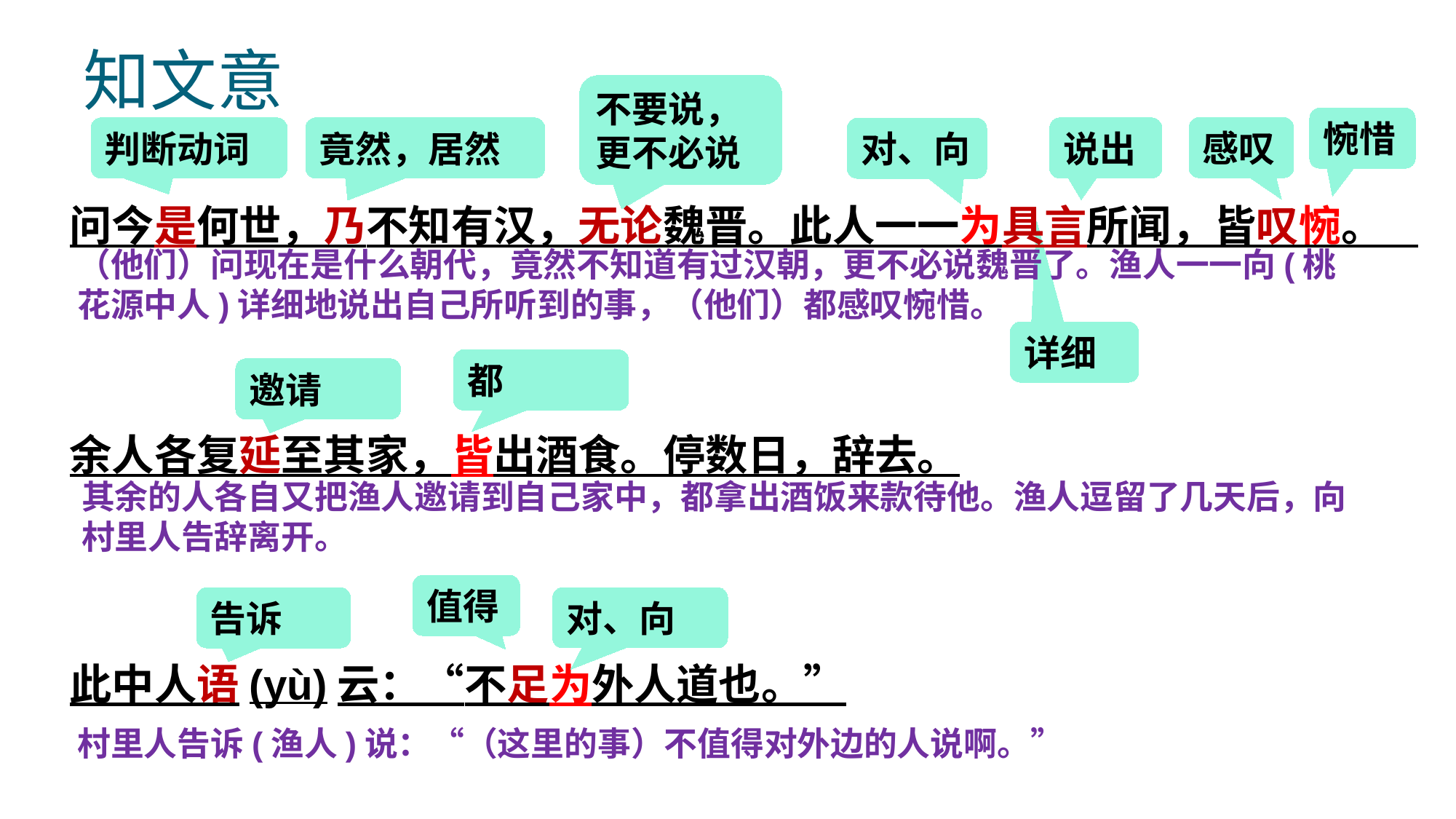

# 知文意
不要说，更不必说
惋惜
感叹
判断动词
竟然，居然
说出
对、向
问今是何世，乃不知有汉，无论魏晋。此人一一为具言所闻，皆叹惋。

余人各复延至其家，皆出酒食。停数日，辞去。

此中人语(yù)云：“不足为外人道也。”
（他们）问现在是什么朝代，竟然不知道有过汉朝，更不必说魏晋了。渔人一一向(桃花源中人)详细地说出自己所听到的事，（他们）都感叹惋惜。
详细
都
邀请
其余的人各自又把渔人邀请到自己家中，都拿出酒饭来款待他。渔人逗留了几天后，向村里人告辞离开。
值得
对、向
告诉
村里人告诉(渔人)说：“（这里的事）不值得对外边的人说啊。”